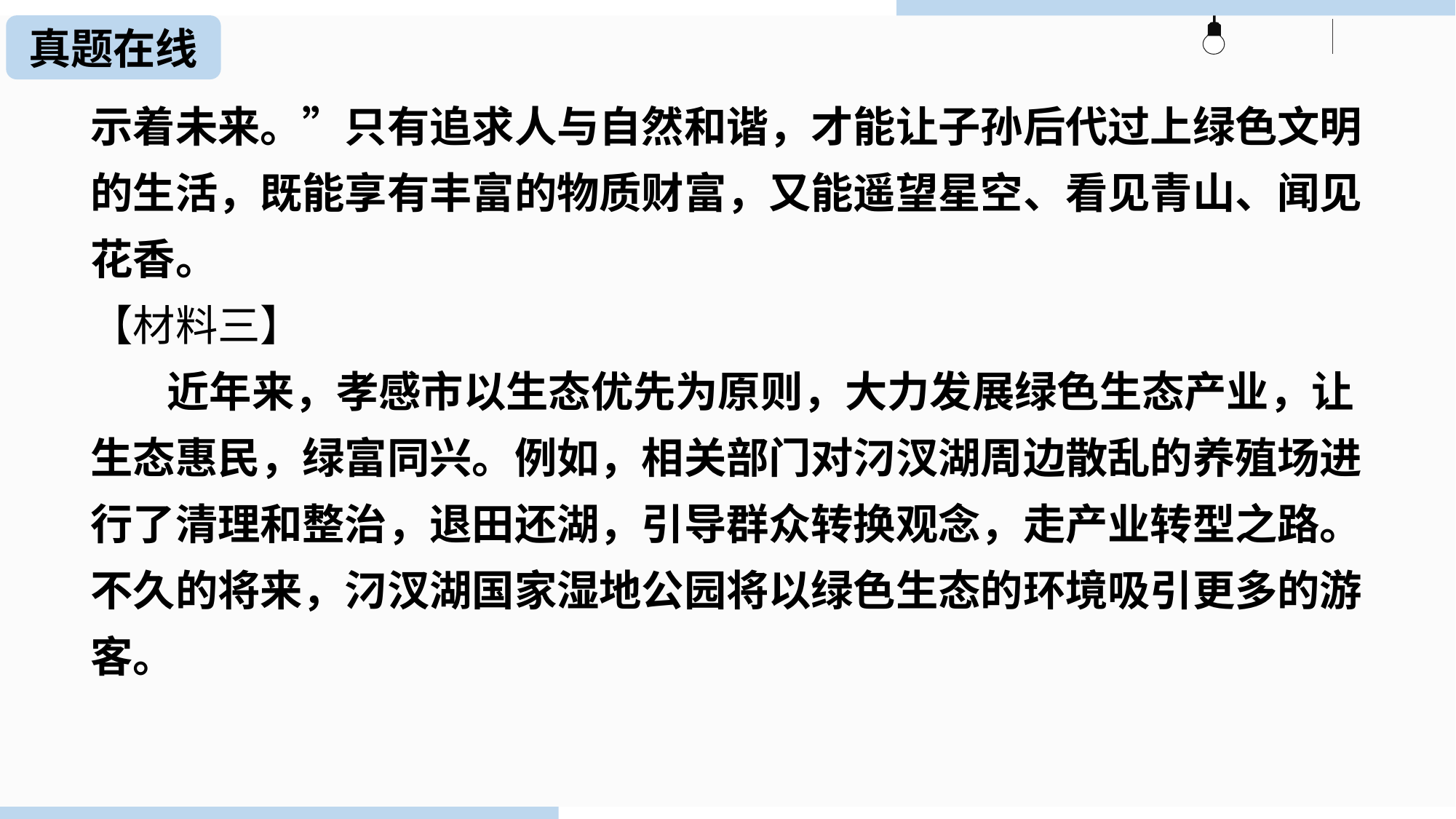

真题在线
示着未来。”只有追求人与自然和谐，才能让子孙后代过上绿色文明的生活，既能享有丰富的物质财富，又能遥望星空、看见青山、闻见花香。
【材料三】
       近年来，孝感市以生态优先为原则，大力发展绿色生态产业，让生态惠民，绿富同兴。例如，相关部门对汈汊湖周边散乱的养殖场进行了清理和整治，退田还湖，引导群众转换观念，走产业转型之路。不久的将来，汈汊湖国家湿地公园将以绿色生态的环境吸引更多的游客。